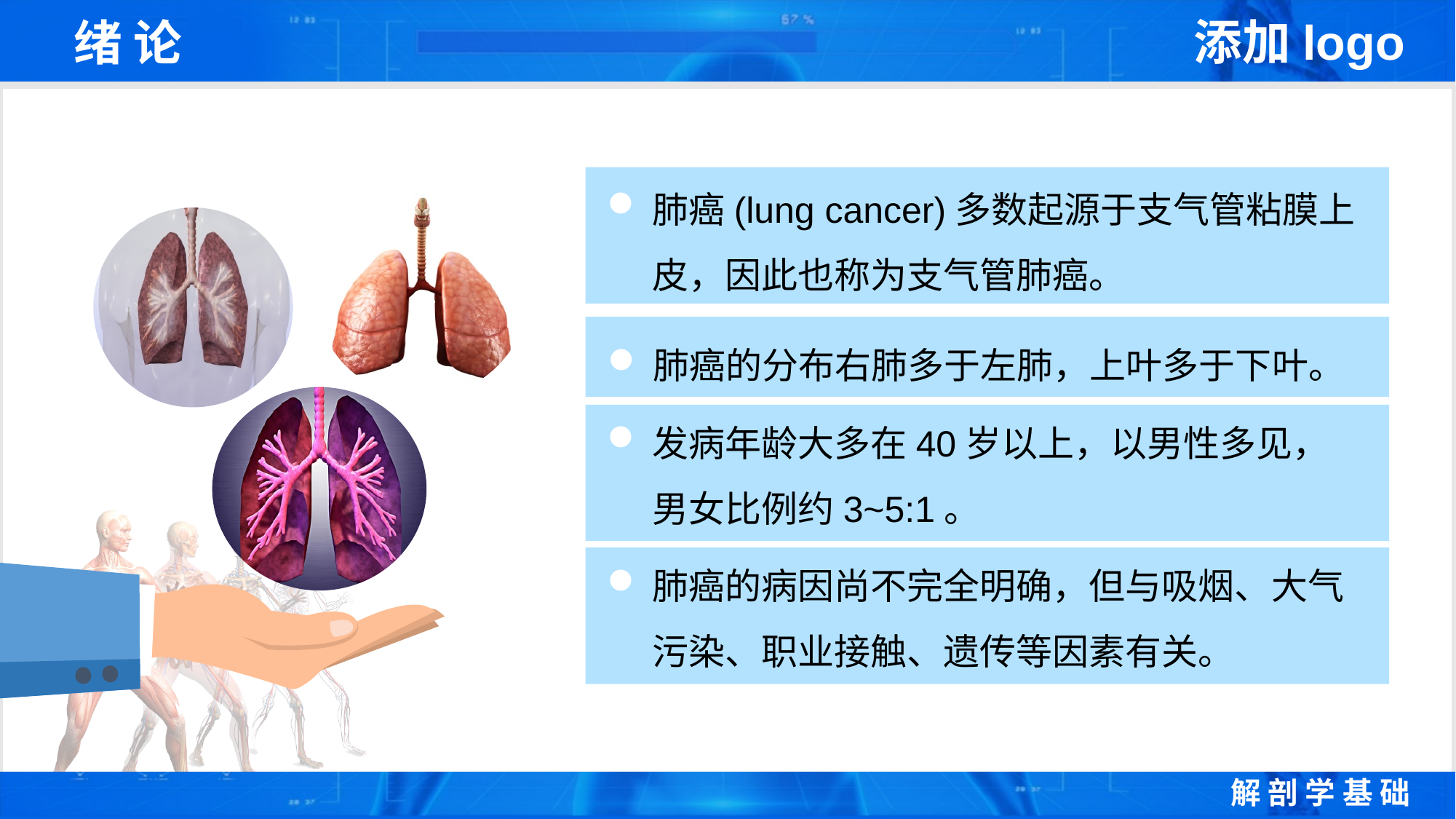

# 绪 论
肺癌(lung cancer)多数起源于支气管粘膜上皮，因此也称为支气管肺癌。

肺癌的分布右肺多于左肺，上叶多于下叶。

发病年龄大多在40岁以上，以男性多见，男女比例约3~5:1。

肺癌的病因尚不完全明确，但与吸烟、大气污染、职业接触、遗传等因素有关。